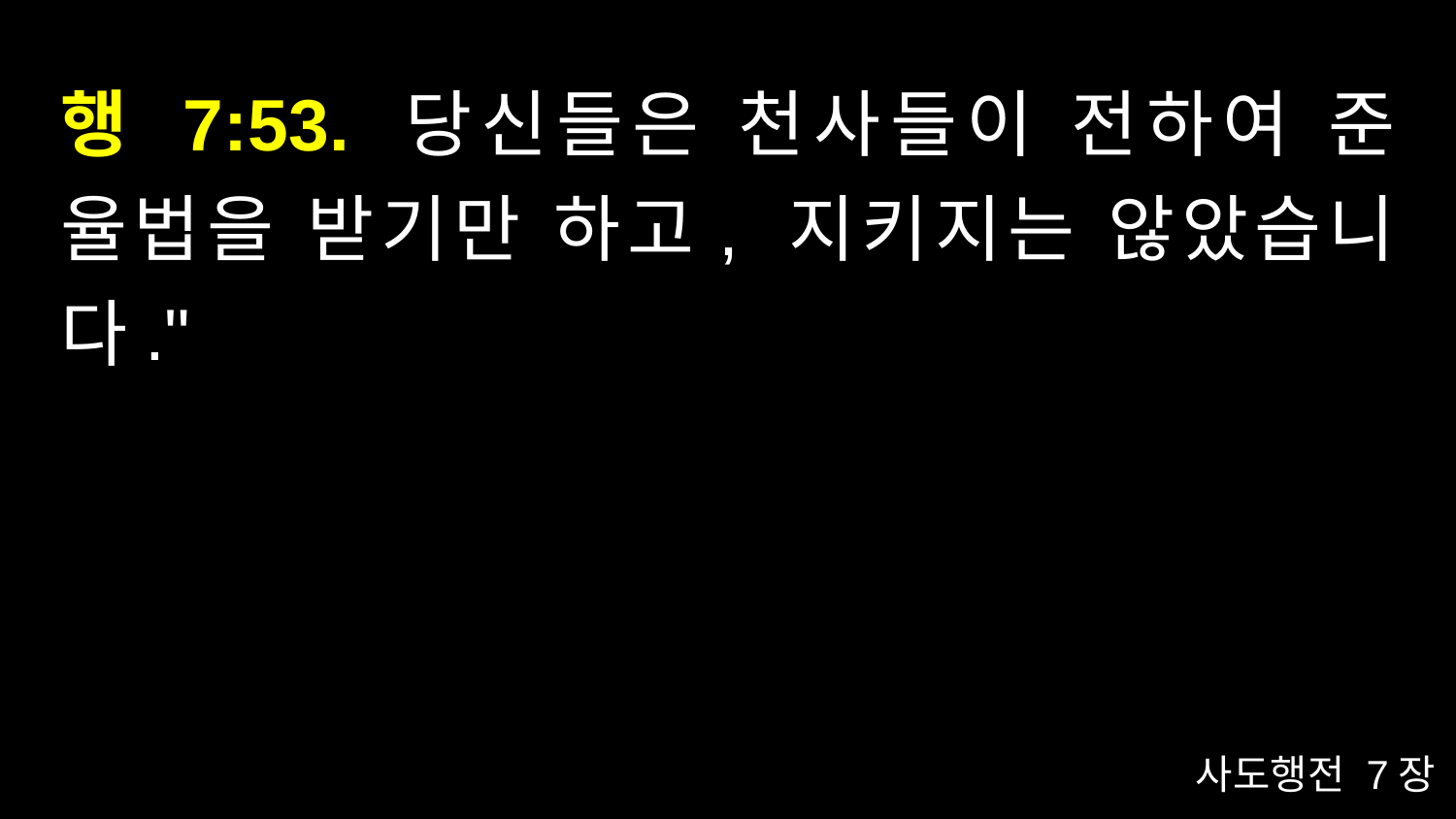

# 행 7:53. 당신들은 천사들이 전하여 준 율법을 받기만 하고, 지키지는 않았습니다."
사도행전 7장